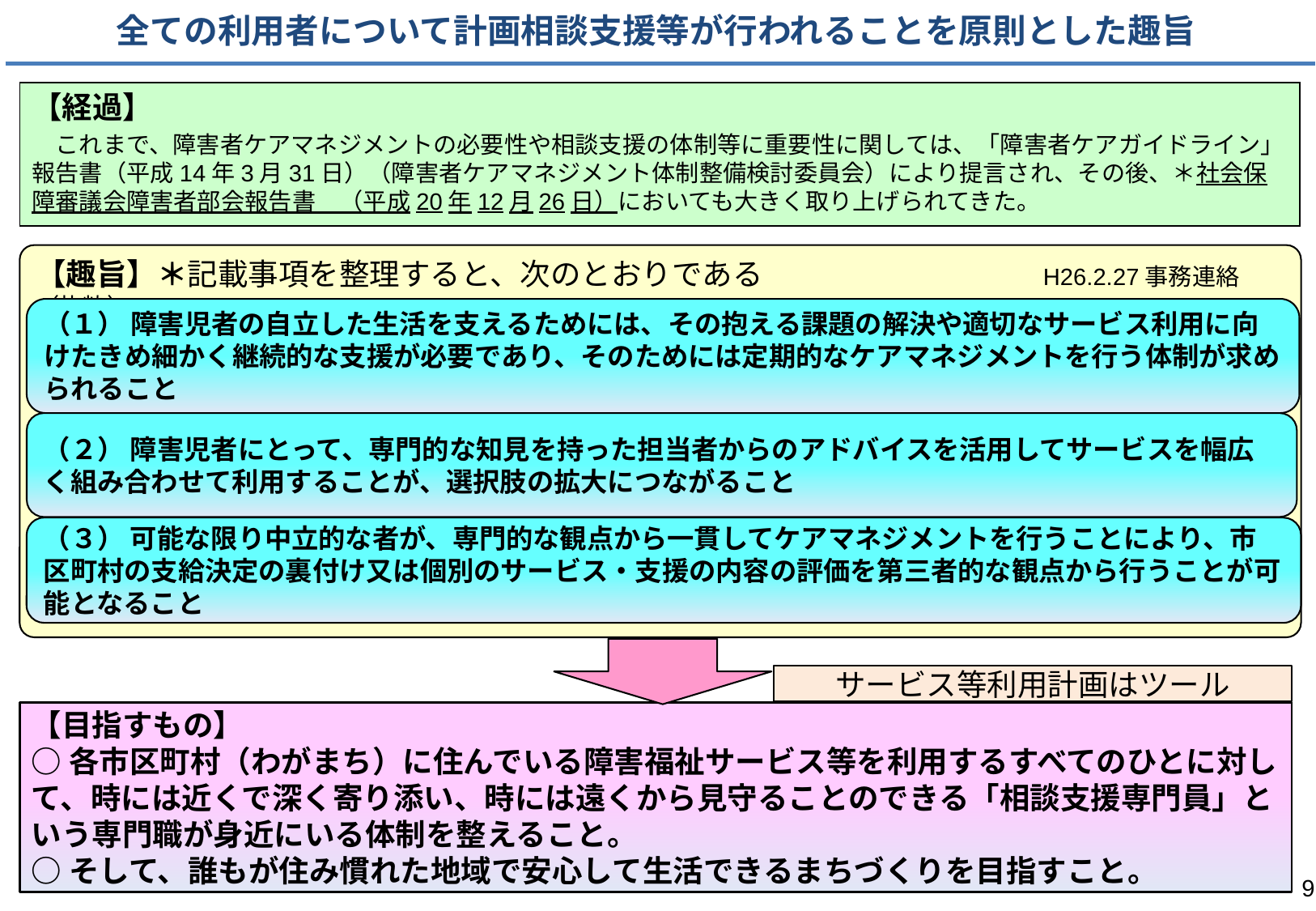

# 全ての利用者について計画相談支援等が行われることを原則とした趣旨
【経過】
　これまで、障害者ケアマネジメントの必要性や相談支援の体制等に重要性に関しては、「障害者ケアガイドライン」報告書（平成14年3月31日）（障害者ケアマネジメント体制整備検討委員会）により提言され、その後、＊社会保障審議会障害者部会報告書　（平成20年12月26日）においても大きく取り上げられてきた。

【趣旨】＊記載事項を整理すると、次のとおりである　　　　　　　　　H26.2.27事務連絡（抜粋）
（１） 障害児者の自立した生活を支えるためには、その抱える課題の解決や適切なサービス利用に向けたきめ細かく継続的な支援が必要であり、そのためには定期的なケアマネジメントを行う体制が求められること
（２） 障害児者にとって、専門的な知見を持った担当者からのアドバイスを活用してサービスを幅広く組み合わせて利用することが、選択肢の拡大につながること
（３） 可能な限り中立的な者が、専門的な観点から一貫してケアマネジメントを行うことにより、市区町村の支給決定の裏付け又は個別のサービス・支援の内容の評価を第三者的な観点から行うことが可能となること

サービス等利用計画はツール
【目指すもの】
○各市区町村（わがまち）に住んでいる障害福祉サービス等を利用するすべてのひとに対して、時には近くで深く寄り添い、時には遠くから見守ることのできる「相談支援専門員」という専門職が身近にいる体制を整えること。
○そして、誰もが住み慣れた地域で安心して生活できるまちづくりを目指すこと。
9